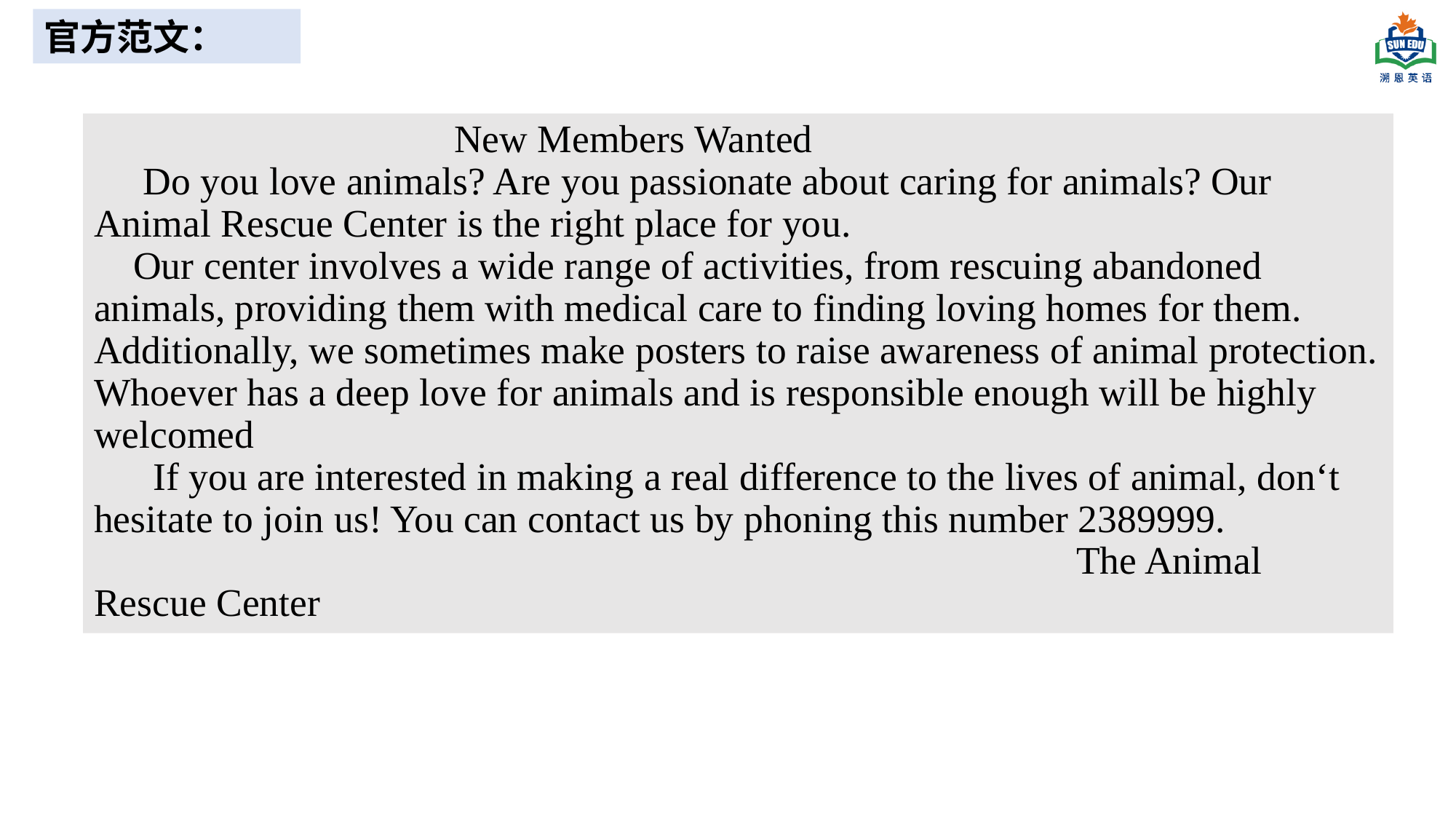

官方范文：
                                  New Members Wanted
     Do you love animals? Are you passionate about caring for animals? Our Animal Rescue Center is the right place for you.
    Our center involves a wide range of activities, from rescuing abandoned animals, providing them with medical care to finding loving homes for them. Additionally, we sometimes make posters to raise awareness of animal protection. Whoever has a deep love for animals and is responsible enough will be highly welcomed
      If you are interested in making a real difference to the lives of animal, don‘t hesitate to join us! You can contact us by phoning this number 2389999.
                                                                                          The Animal Rescue Center